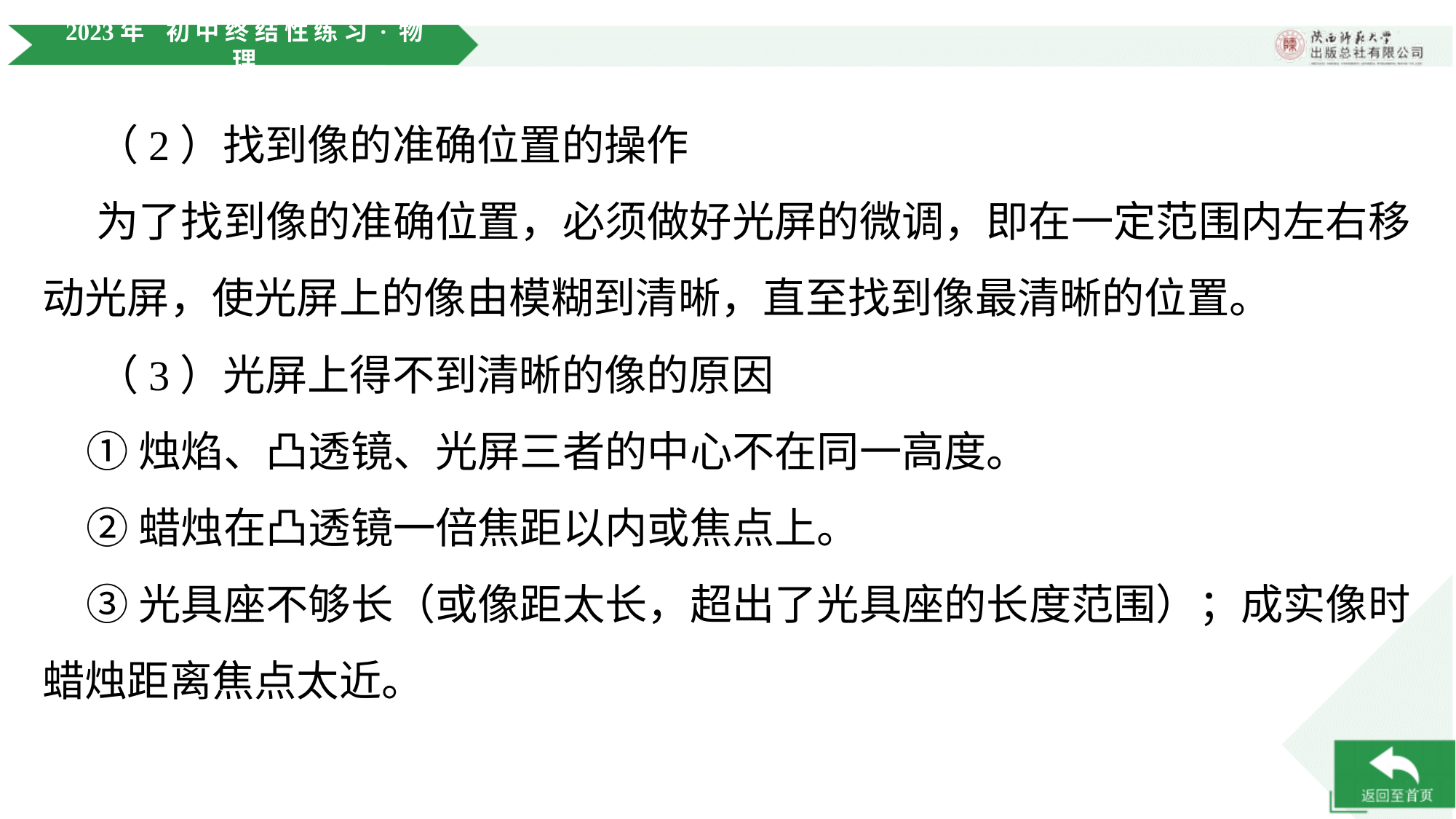

（2）找到像的准确位置的操作
    为了找到像的准确位置，必须做好光屏的微调，即在一定范围内左右移动光屏，使光屏上的像由模糊到清晰，直至找到像最清晰的位置。
    （3）光屏上得不到清晰的像的原因
    ①烛焰、凸透镜、光屏三者的中心不在同一高度。
    ②蜡烛在凸透镜一倍焦距以内或焦点上。
    ③光具座不够长（或像距太长，超出了光具座的长度范围）；成实像时蜡烛距离焦点太近。